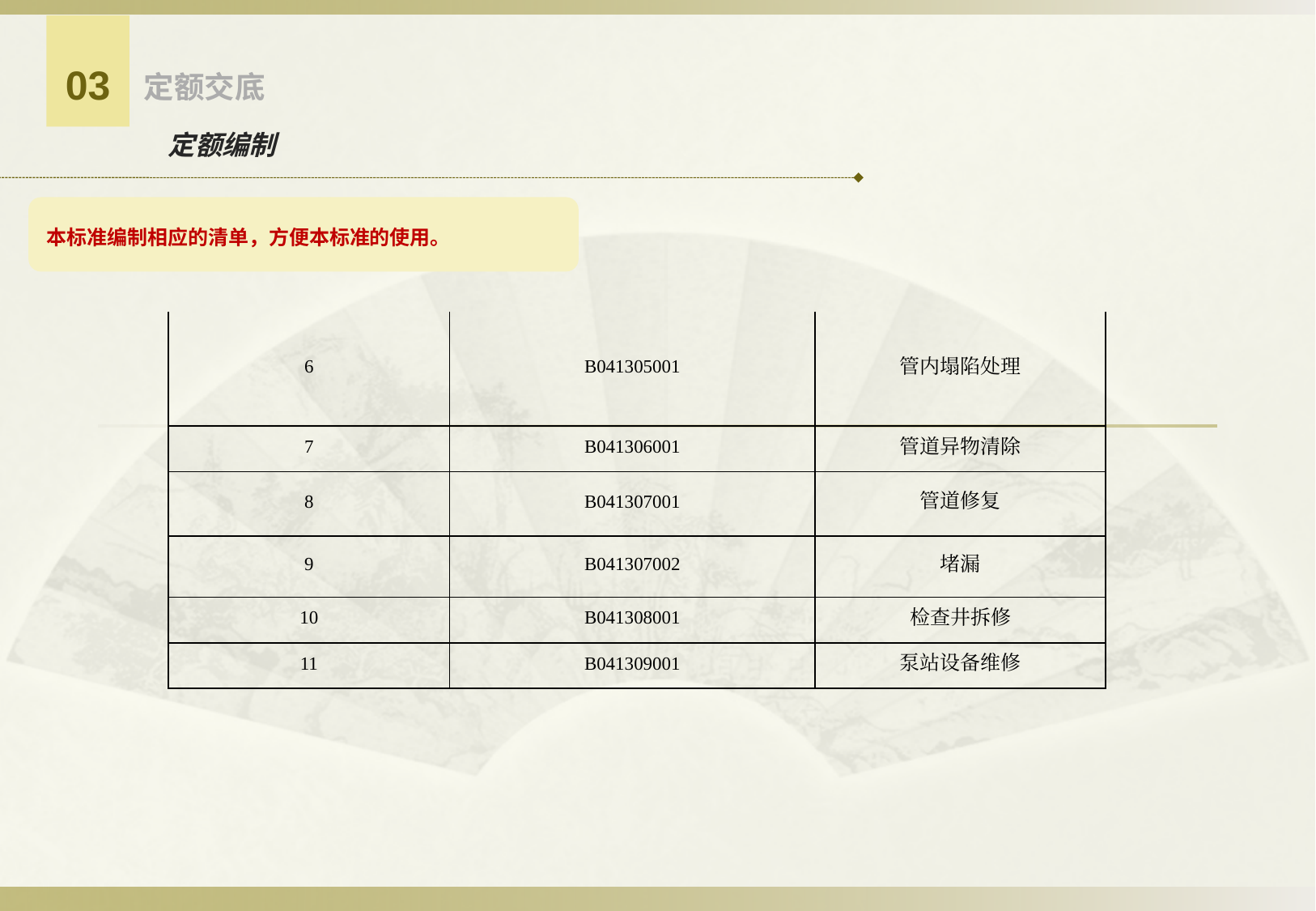

03
定额交底
定额编制

本标准编制相应的清单，方便本标准的使用。
| 6 | B041305001 | 管内塌陷处理 |
| --- | --- | --- |
| 7 | B041306001 | 管道异物清除 |
| 8 | B041307001 | 管道修复 |
| 9 | B041307002 | 堵漏 |
| 10 | B041308001 | 检查井拆修 |
| 11 | B041309001 | 泵站设备维修 |